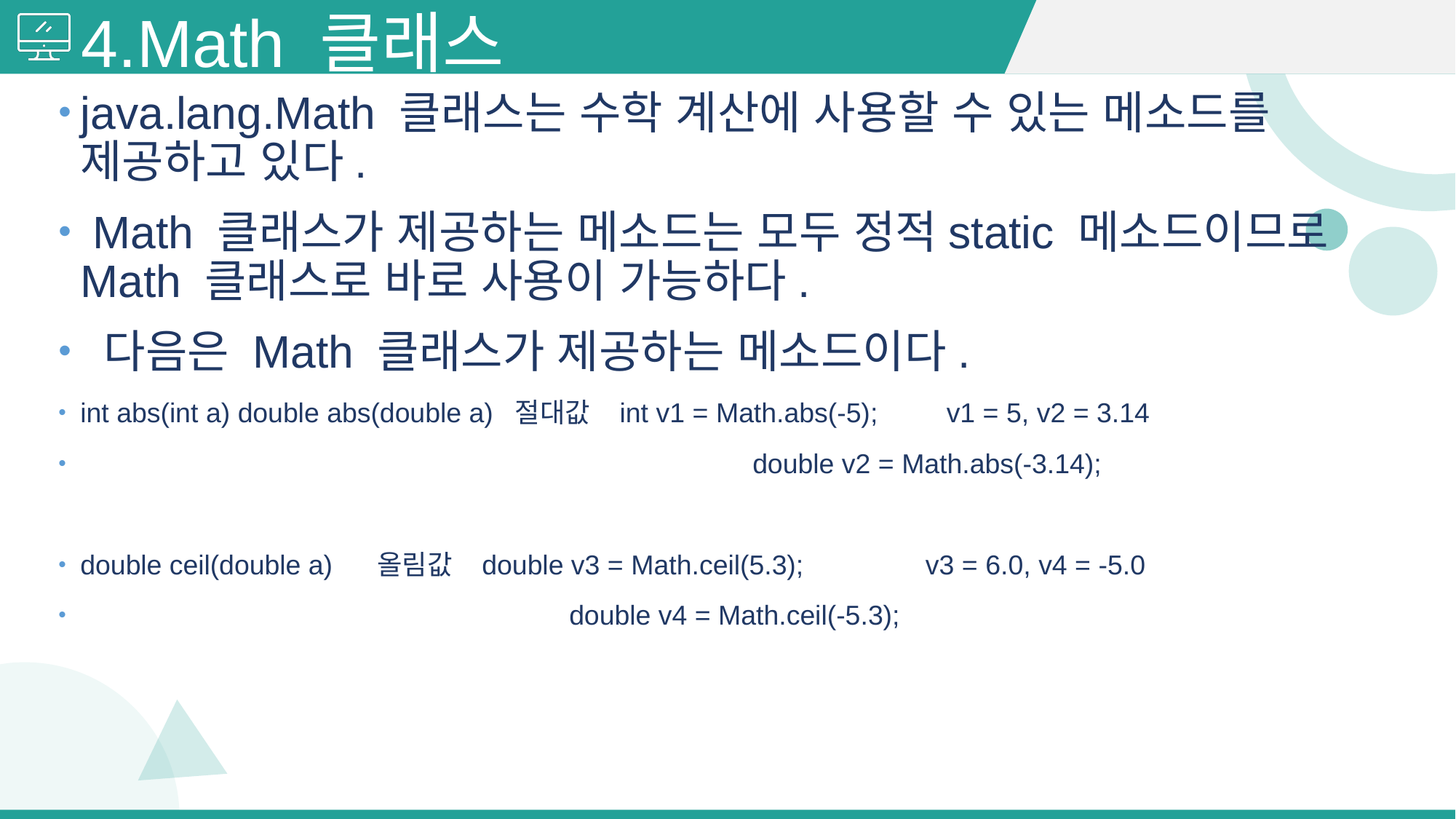

# 4.Math 클래스
java.lang.Math 클래스는 수학 계산에 사용할 수 있는 메소드를 제공하고 있다.
 Math 클래스가 제공하는 메소드는 모두 정적static 메소드이므로 Math 클래스로 바로 사용이 가능하다.
 다음은 Math 클래스가 제공하는 메소드이다.
int abs(int a) double abs(double a)  절대값   int v1 = Math.abs(-5);         v1 = 5, v2 = 3.14
                                                                                        double v2 = Math.abs(-3.14);

double ceil(double a)     올림값   double v3 = Math.ceil(5.3);                v3 = 6.0, v4 = -5.0
                                                                double v4 = Math.ceil(-5.3);